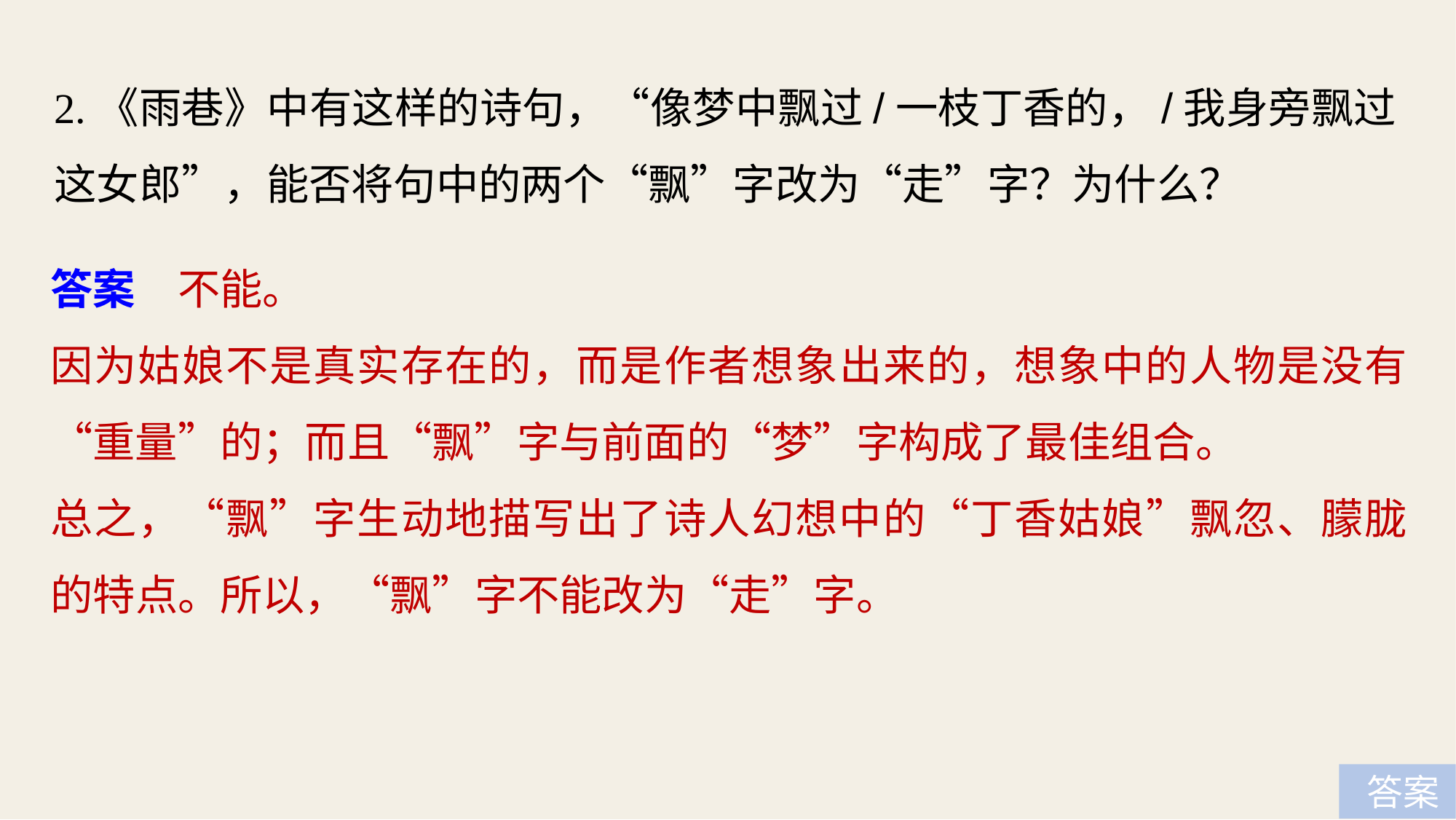

2.《雨巷》中有这样的诗句，“像梦中飘过/一枝丁香的，/我身旁飘过这女郎”，能否将句中的两个“飘”字改为“走”字？为什么？
答案　不能。
因为姑娘不是真实存在的，而是作者想象出来的，想象中的人物是没有“重量”的；而且“飘”字与前面的“梦”字构成了最佳组合。
总之，“飘”字生动地描写出了诗人幻想中的“丁香姑娘”飘忽、朦胧的特点。所以，“飘”字不能改为“走”字。
 答案